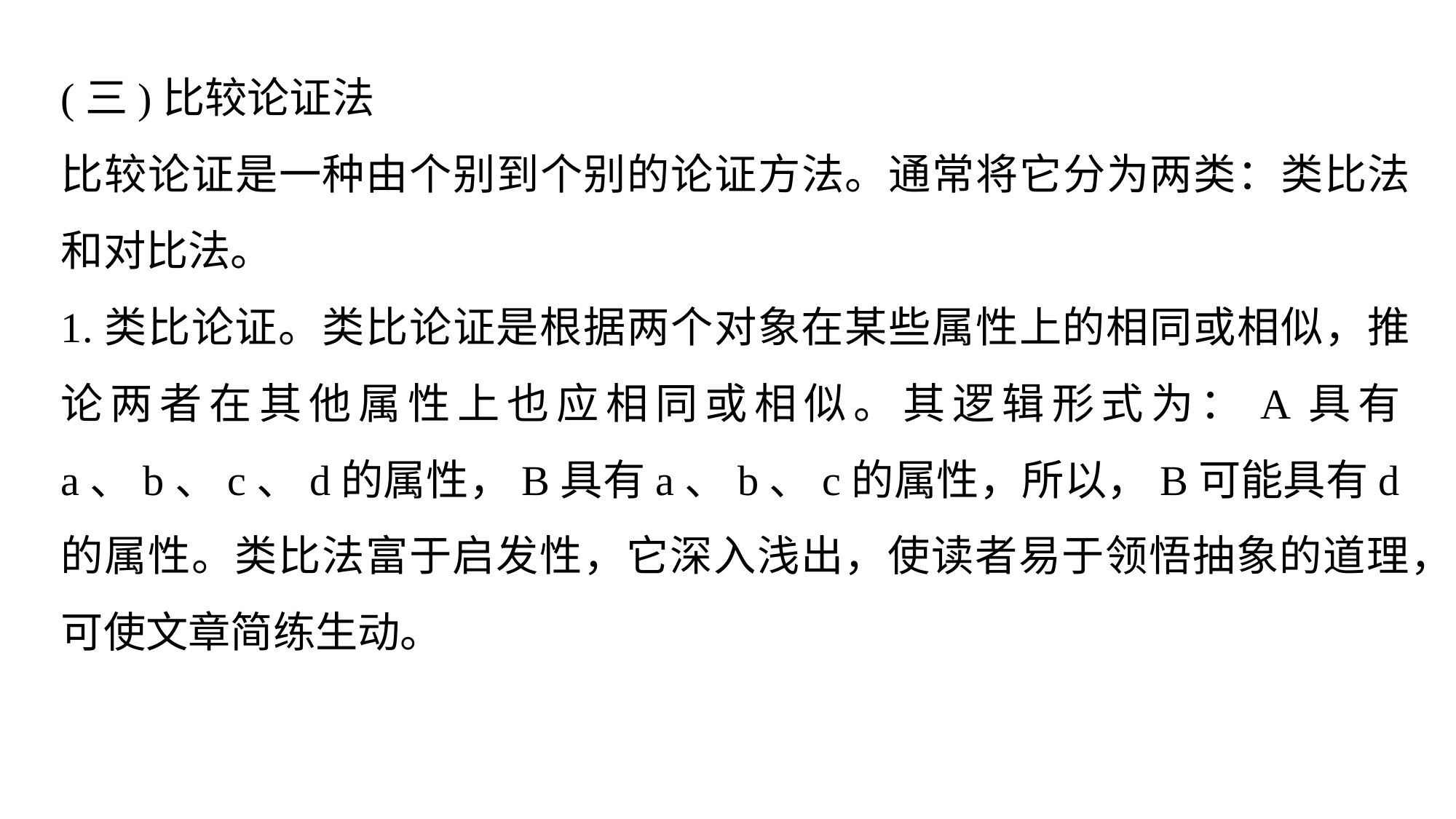

(三)比较论证法
比较论证是一种由个别到个别的论证方法。通常将它分为两类：类比法和对比法。
1.类比论证。类比论证是根据两个对象在某些属性上的相同或相似，推论两者在其他属性上也应相同或相似。其逻辑形式为：A具有a、b、c、d的属性，B具有a、b、c的属性，所以，B可能具有d的属性。类比法富于启发性，它深入浅出，使读者易于领悟抽象的道理，可使文章简练生动。